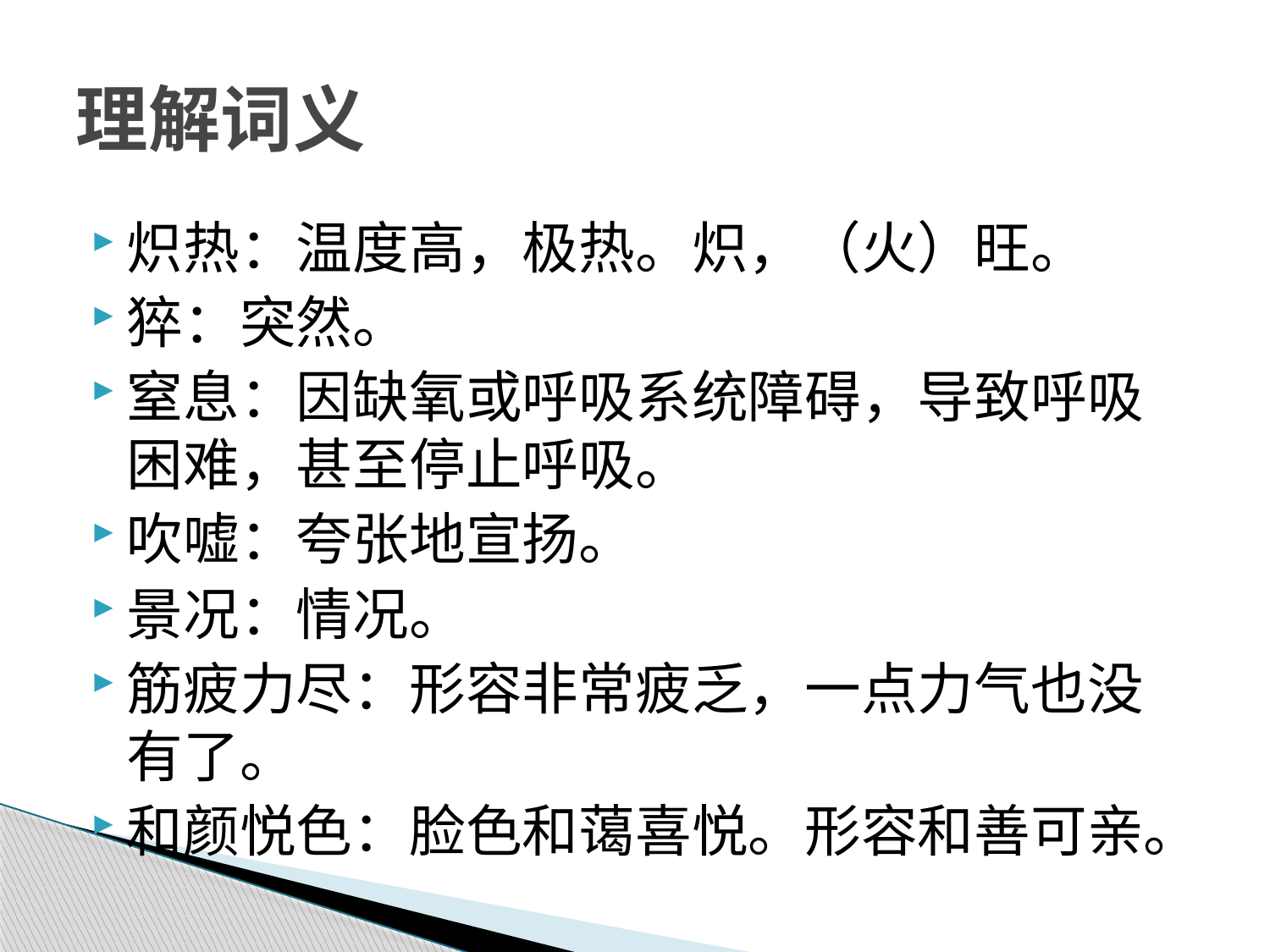

# 理解词义
炽热：温度高，极热。炽，（火）旺。
猝：突然。
窒息：因缺氧或呼吸系统障碍，导致呼吸困难，甚至停止呼吸。
吹嘘：夸张地宣扬。
景况：情况。
筋疲力尽：形容非常疲乏，一点力气也没有了。
和颜悦色：脸色和蔼喜悦。形容和善可亲。